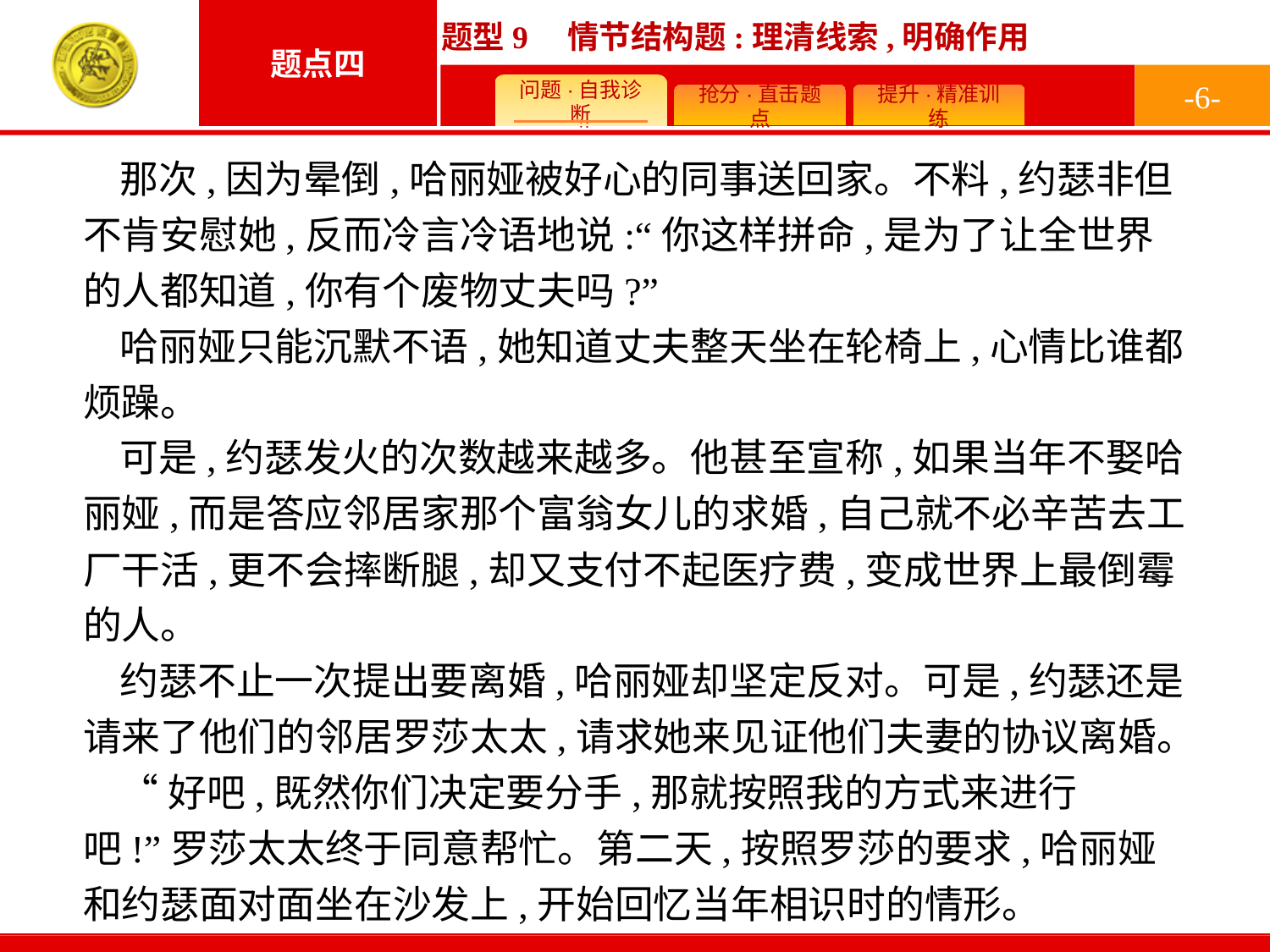

-6-
那次,因为晕倒,哈丽娅被好心的同事送回家。不料,约瑟非但不肯安慰她,反而冷言冷语地说:“你这样拼命,是为了让全世界的人都知道,你有个废物丈夫吗?”
哈丽娅只能沉默不语,她知道丈夫整天坐在轮椅上,心情比谁都烦躁。
可是,约瑟发火的次数越来越多。他甚至宣称,如果当年不娶哈丽娅,而是答应邻居家那个富翁女儿的求婚,自己就不必辛苦去工厂干活,更不会摔断腿,却又支付不起医疗费,变成世界上最倒霉的人。
约瑟不止一次提出要离婚,哈丽娅却坚定反对。可是,约瑟还是请来了他们的邻居罗莎太太,请求她来见证他们夫妻的协议离婚。
“好吧,既然你们决定要分手,那就按照我的方式来进行吧!”罗莎太太终于同意帮忙。第二天,按照罗莎的要求,哈丽娅和约瑟面对面坐在沙发上,开始回忆当年相识时的情形。